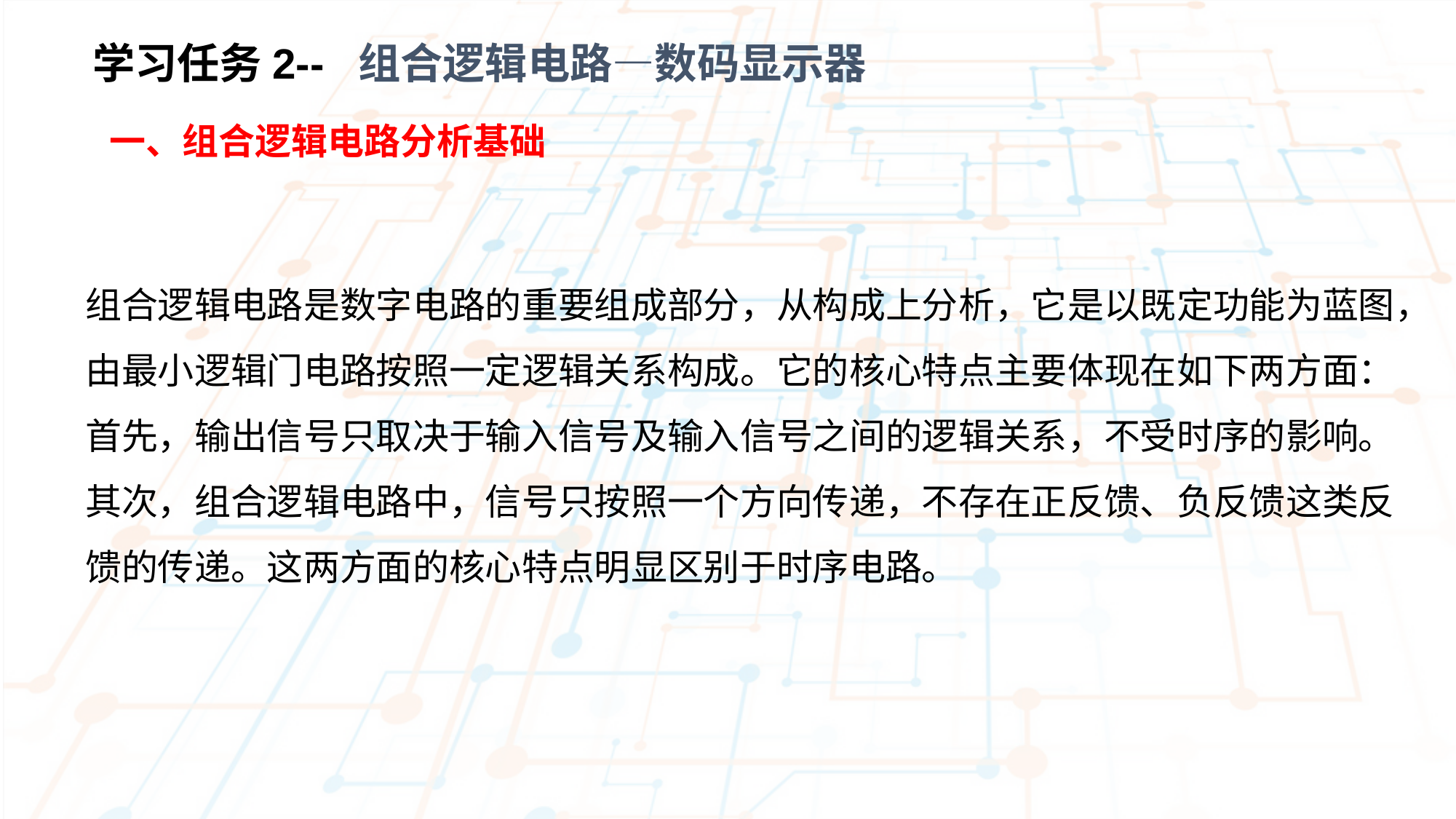

学习任务2--  组合逻辑电路—数码显示器
 一、组合逻辑电路分析基础

组合逻辑电路是数字电路的重要组成部分，从构成上分析，它是以既定功能为蓝图，由最小逻辑门电路按照一定逻辑关系构成。它的核心特点主要体现在如下两方面：首先，输出信号只取决于输入信号及输入信号之间的逻辑关系，不受时序的影响。其次，组合逻辑电路中，信号只按照一个方向传递，不存在正反馈、负反馈这类反馈的传递。这两方面的核心特点明显区别于时序电路。